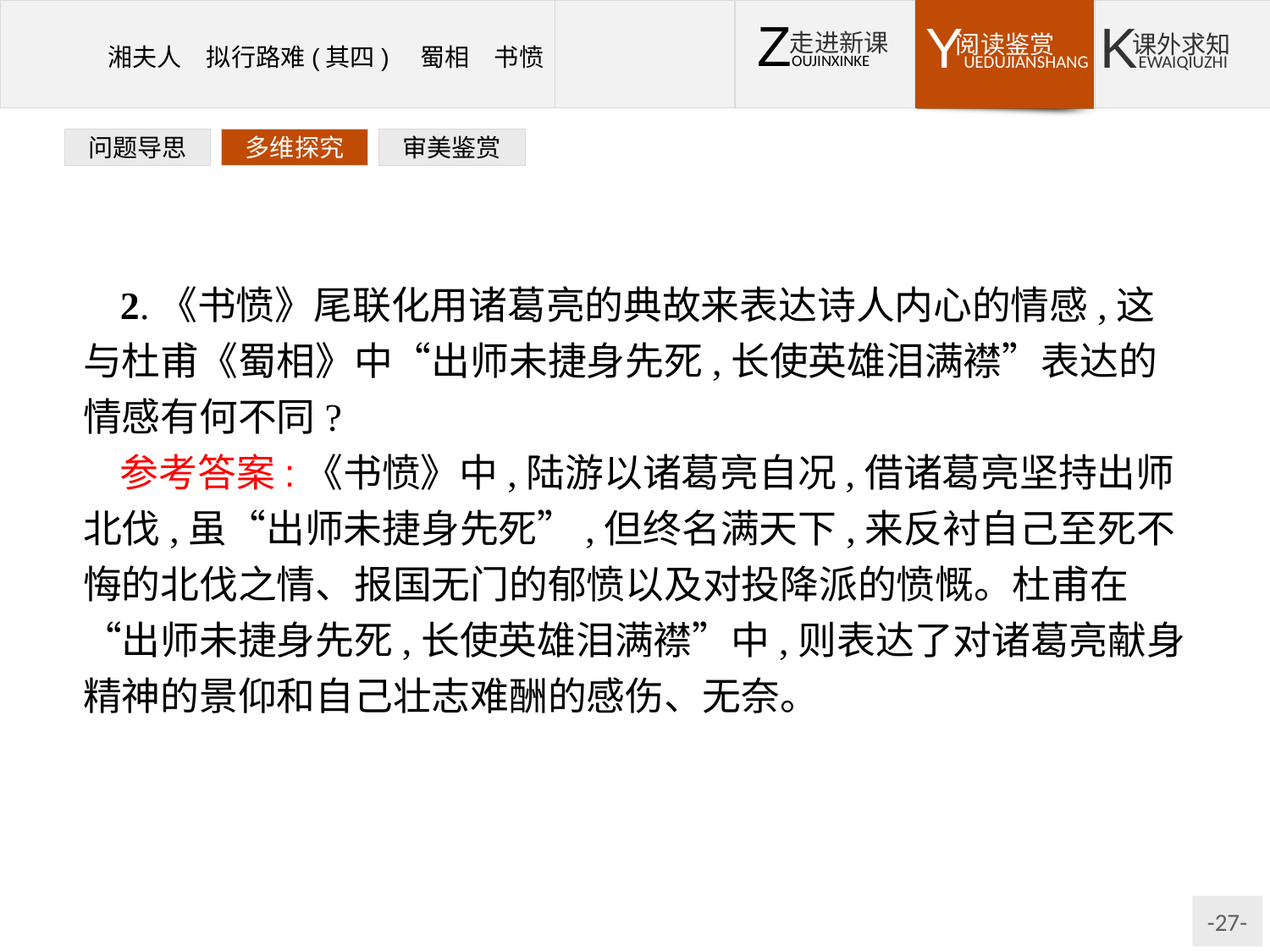

问题导思
多维探究
审美鉴赏
2.《书愤》尾联化用诸葛亮的典故来表达诗人内心的情感,这与杜甫《蜀相》中“出师未捷身先死,长使英雄泪满襟”表达的情感有何不同?
参考答案:《书愤》中,陆游以诸葛亮自况,借诸葛亮坚持出师北伐,虽“出师未捷身先死”,但终名满天下,来反衬自己至死不悔的北伐之情、报国无门的郁愤以及对投降派的愤慨。杜甫在“出师未捷身先死,长使英雄泪满襟”中,则表达了对诸葛亮献身精神的景仰和自己壮志难酬的感伤、无奈。